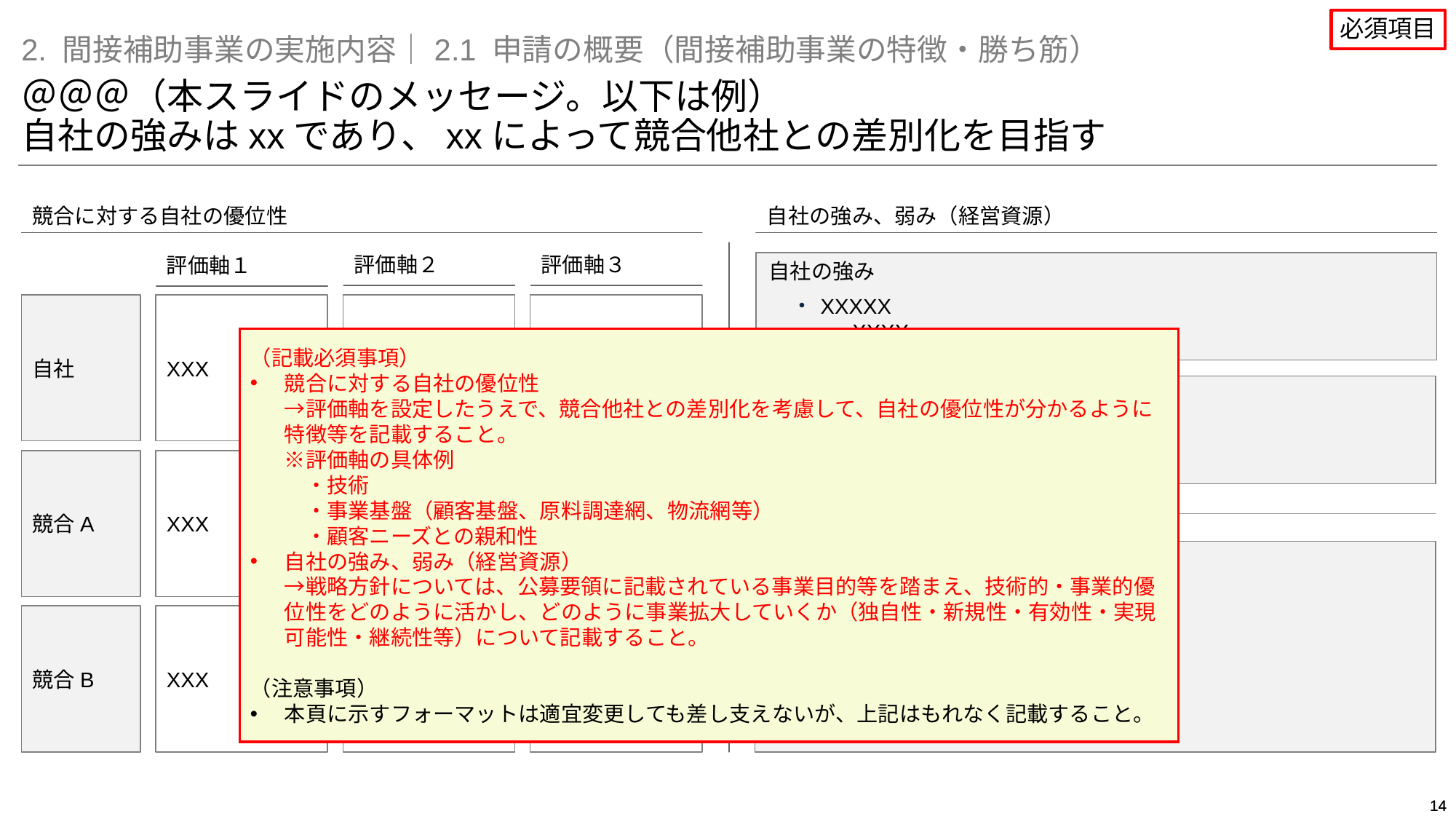

②産業競争力強化への貢献に関する審査
ウ．競争力強化に向けた事業戦略（必須項目）
必須項目
2. 間接補助事業の実施内容｜2.1 申請の概要（間接補助事業の特徴・勝ち筋）
＠＠＠（本スライドのメッセージ。以下は例）
自社の強みはxxであり、xxによって競合他社との差別化を目指す
競合に対する自社の優位性
自社の強み、弱み（経営資源）
評価軸２
評価軸３
評価軸１
自社の強み
XXXXX
XXXX
自社
XXX

（記載必須事項）
競合に対する自社の優位性
→評価軸を設定したうえで、競合他社との差別化を考慮して、自社の優位性が分かるように特徴等を記載すること。
※評価軸の具体例
　・技術
　・事業基盤（顧客基盤、原料調達網、物流網等）
　・顧客ニーズとの親和性
自社の強み、弱み（経営資源）
→戦略方針については、公募要領に記載されている事業目的等を踏まえ、技術的・事業的優位性をどのように活かし、どのように事業拡大していくか（独自性・新規性・有効性・実現可能性・継続性等）について記載すること。
（注意事項）
本頁に示すフォーマットは適宜変更しても差し支えないが、上記はもれなく記載すること。
自社の弱み及び対応
XXXXX
XXXX
競合A
XXX

戦略方針
XXXXX
XXXX
競合B
XXX